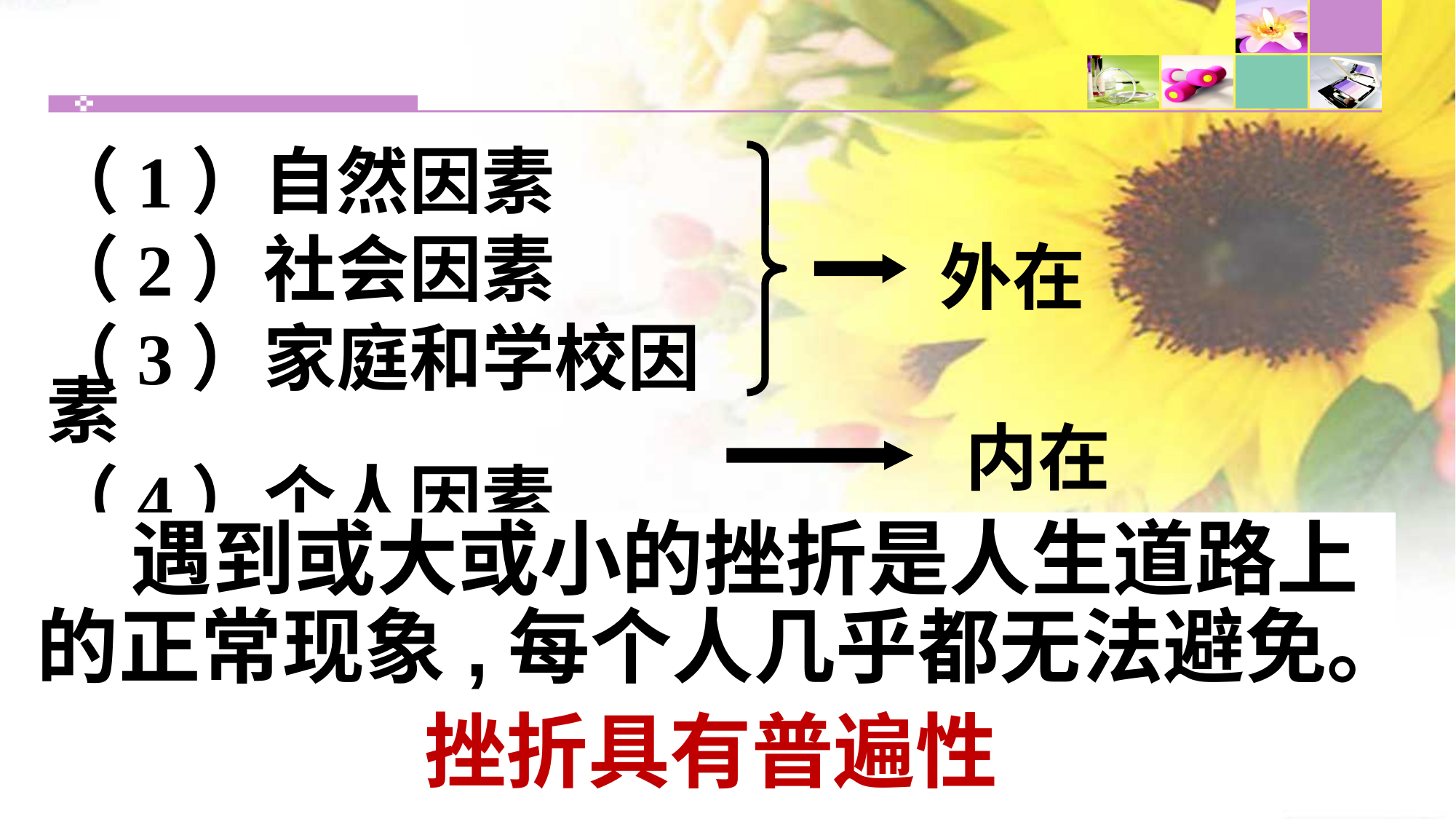

（1）自然因素
（2）社会因素
（3）家庭和学校因素
（4）个人因素
外在

内在

    遇到或大或小的挫折是人生道路上的正常现象,每个人几乎都无法避免。
挫折具有普遍性